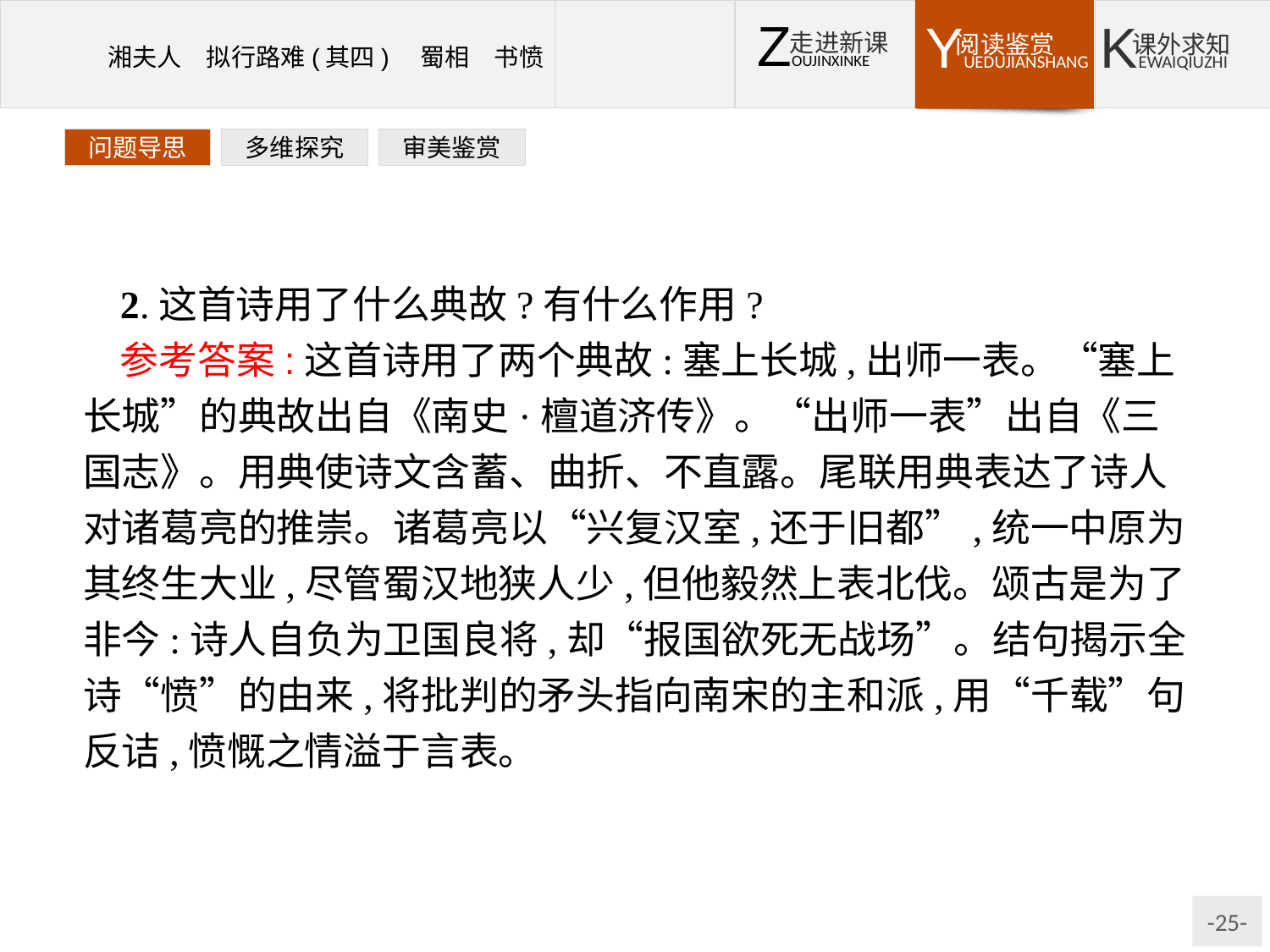

问题导思
多维探究
审美鉴赏
2.这首诗用了什么典故?有什么作用?
参考答案:这首诗用了两个典故:塞上长城,出师一表。“塞上长城”的典故出自《南史·檀道济传》。“出师一表”出自《三国志》。用典使诗文含蓄、曲折、不直露。尾联用典表达了诗人对诸葛亮的推崇。诸葛亮以“兴复汉室,还于旧都”,统一中原为其终生大业,尽管蜀汉地狭人少,但他毅然上表北伐。颂古是为了非今:诗人自负为卫国良将,却“报国欲死无战场”。结句揭示全诗“愤”的由来,将批判的矛头指向南宋的主和派,用“千载”句反诘,愤慨之情溢于言表。